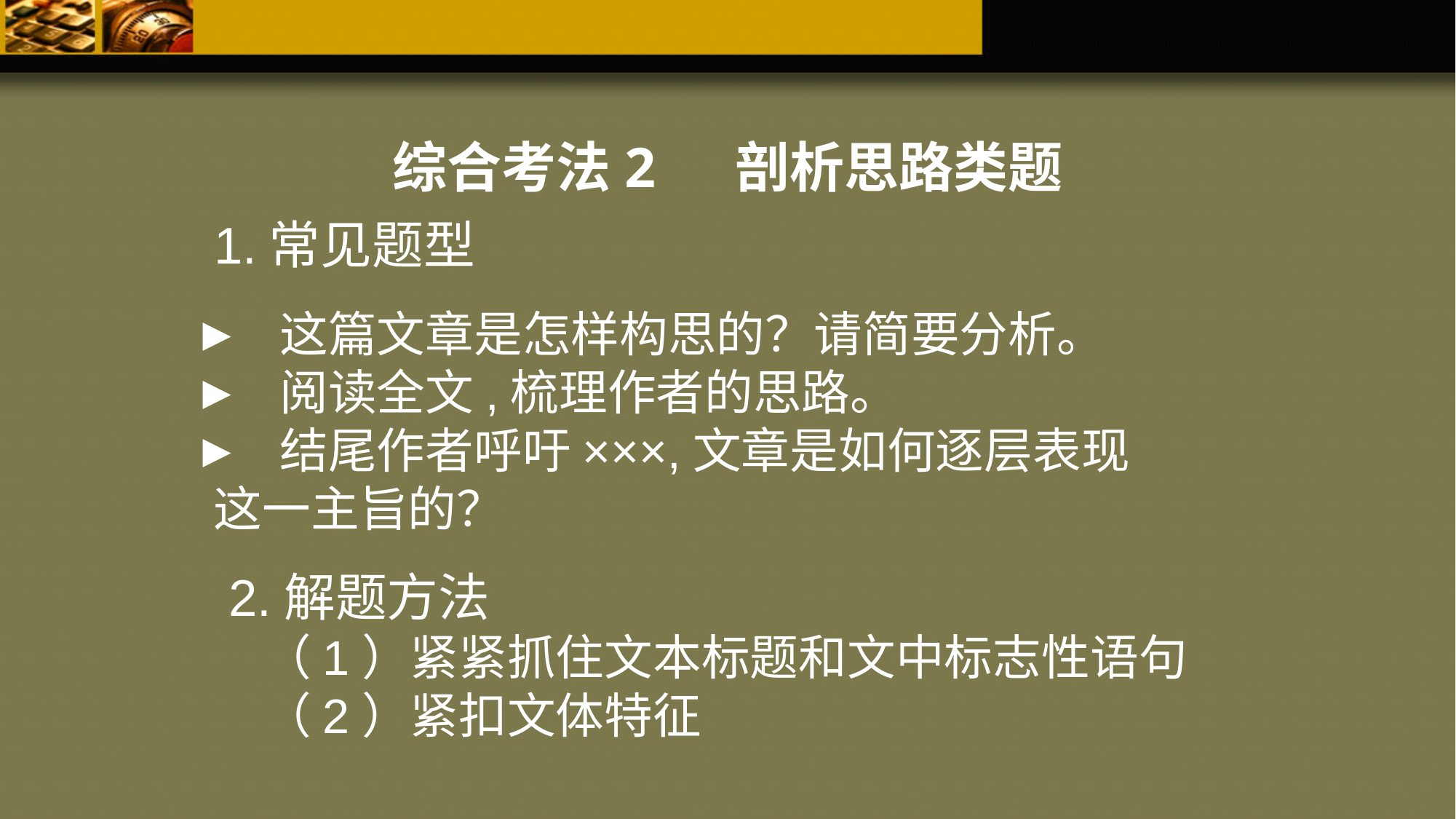

综合考法2  剖析思路类题

1.常见题型

  这篇文章是怎样构思的？请简要分析。
  阅读全文,梳理作者的思路。
  结尾作者呼吁×××,文章是如何逐层表现这一主旨的？

2.解题方法
（1）紧紧抓住文本标题和文中标志性语句
（2）紧扣文体特征